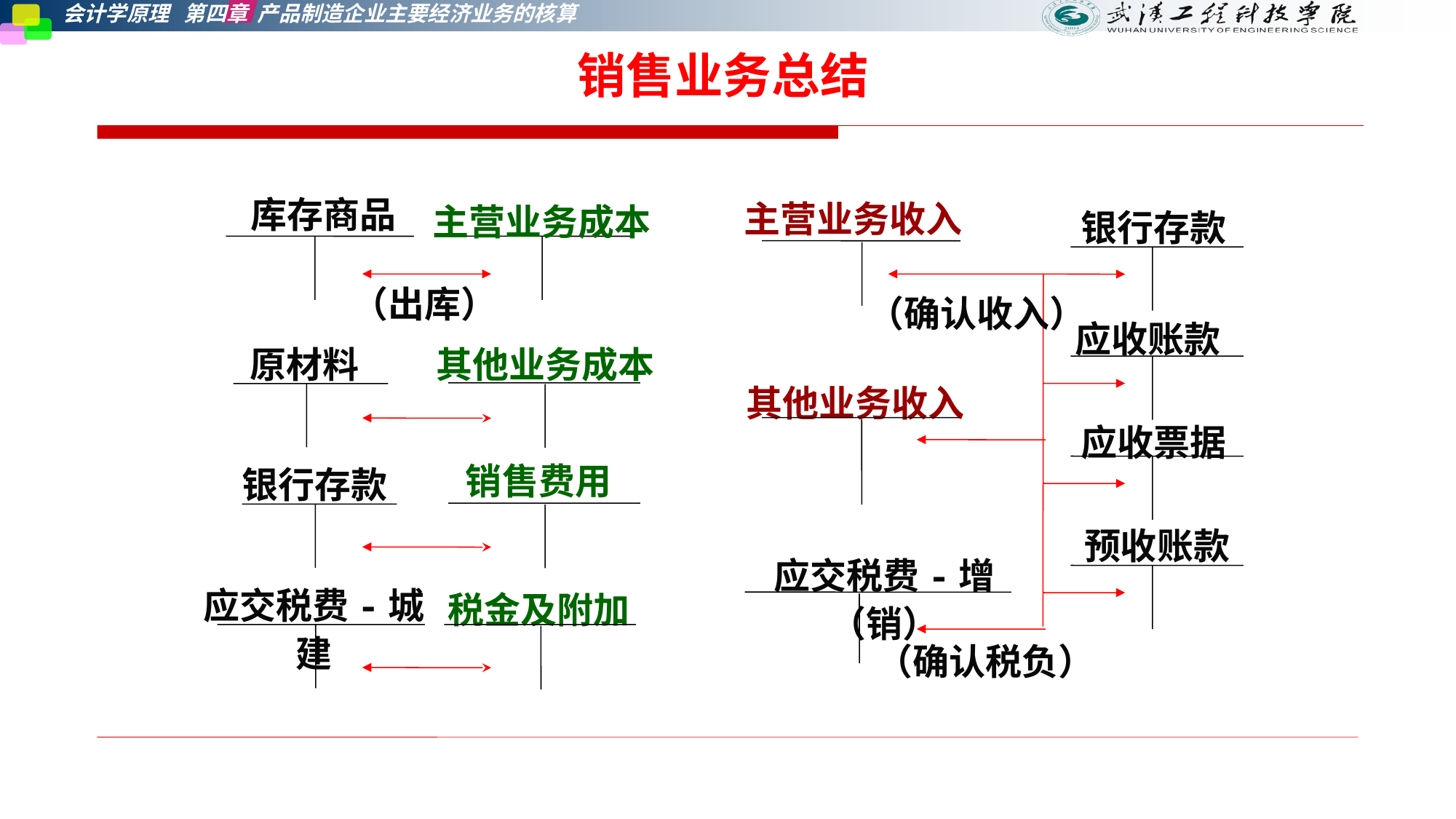

销售业务总结
库存商品
主营业务收入
主营业务成本
银行存款

（出库）

（确认收入）
应收账款
原材料
其他业务成本

其他业务收入

应收票据

销售费用
银行存款

预收账款
应交税费-增（销）

应交税费-城建
税金及附加

（确认税负）